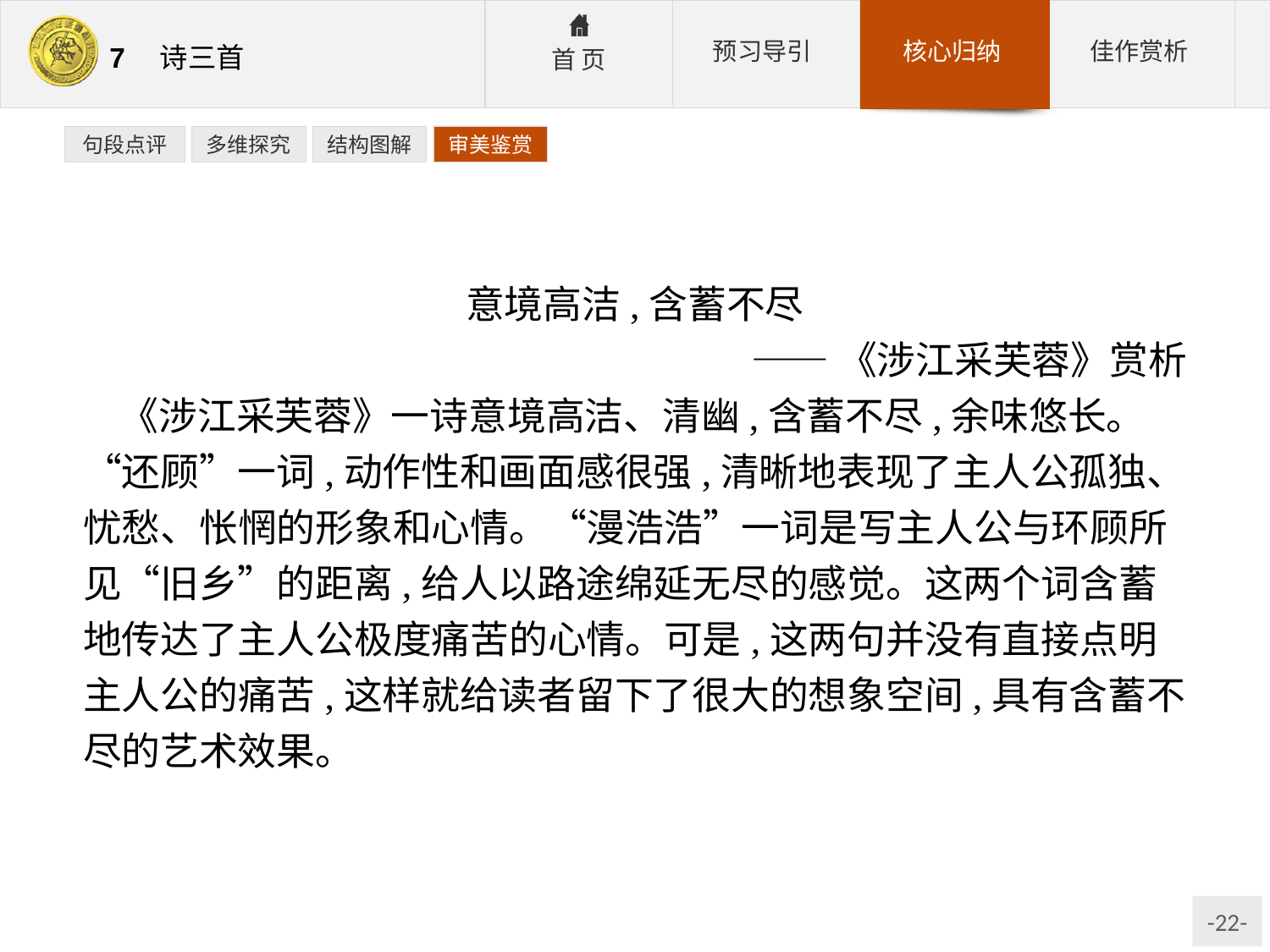

句段点评
多维探究
结构图解
审美鉴赏
意境高洁,含蓄不尽
——《涉江采芙蓉》赏析
《涉江采芙蓉》一诗意境高洁、清幽,含蓄不尽,余味悠长。“还顾”一词,动作性和画面感很强,清晰地表现了主人公孤独、忧愁、怅惘的形象和心情。“漫浩浩”一词是写主人公与环顾所见“旧乡”的距离,给人以路途绵延无尽的感觉。这两个词含蓄地传达了主人公极度痛苦的心情。可是,这两句并没有直接点明主人公的痛苦,这样就给读者留下了很大的想象空间,具有含蓄不尽的艺术效果。